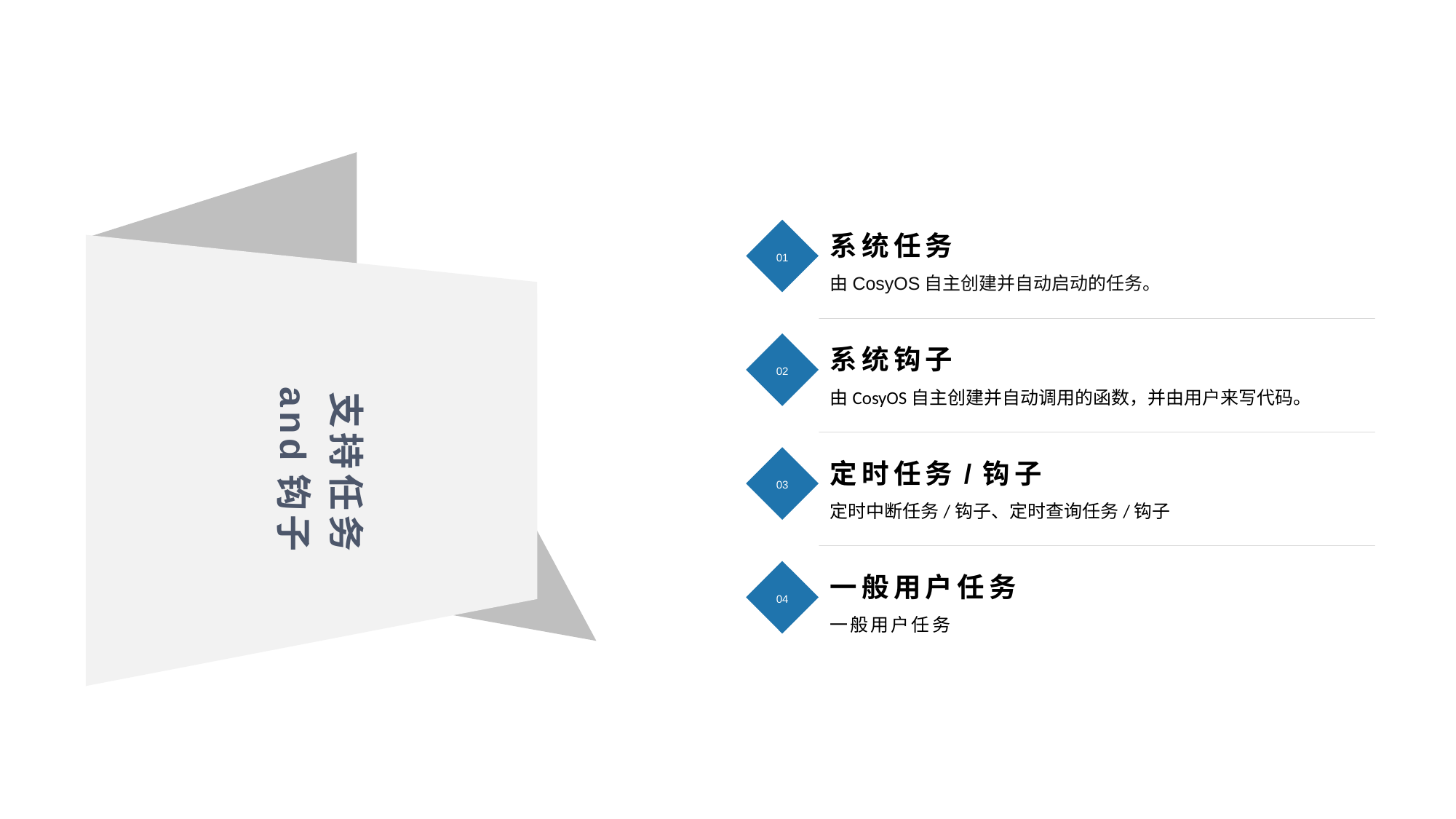

系统任务
01
由CosyOS自主创建并自动启动的任务。
支持任务
and钩子
系统钩子
02
由CosyOS自主创建并自动调用的函数，并由用户来写代码。

定时任务/钩子
03
定时中断任务/钩子、定时查询任务/钩子
一般用户任务
04
一般用户任务